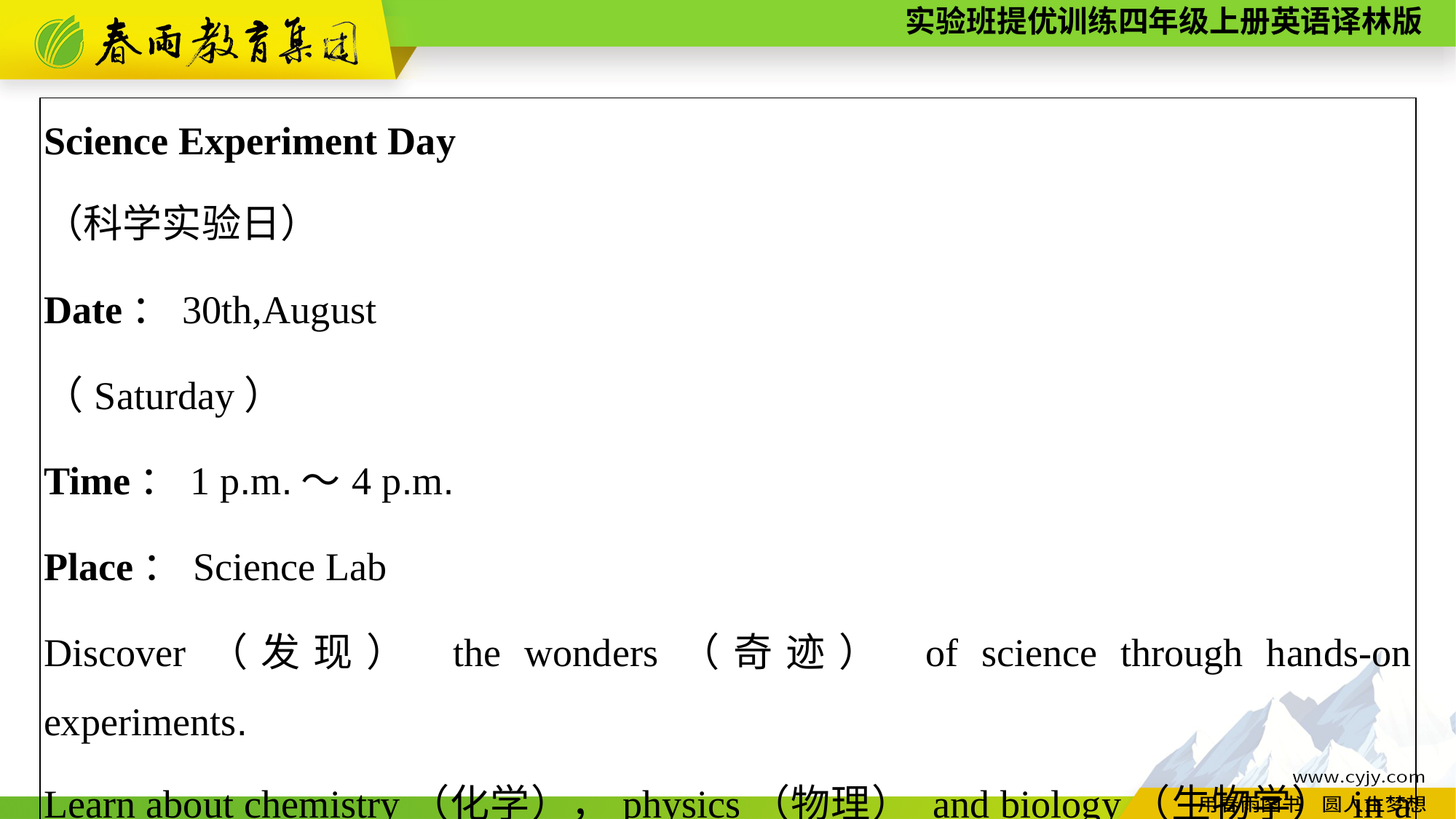

| Science Experiment Day （科学实验日） Date：30th,August （Saturday） Time：1 p.m.～4 p.m. Place：Science Lab Discover（发现） the wonders（奇迹） of science through hands-on experiments. Learn about chemistry（化学），physics（物理） and biology（生物学） in a fun and interactive（互动的） way. |
| --- |